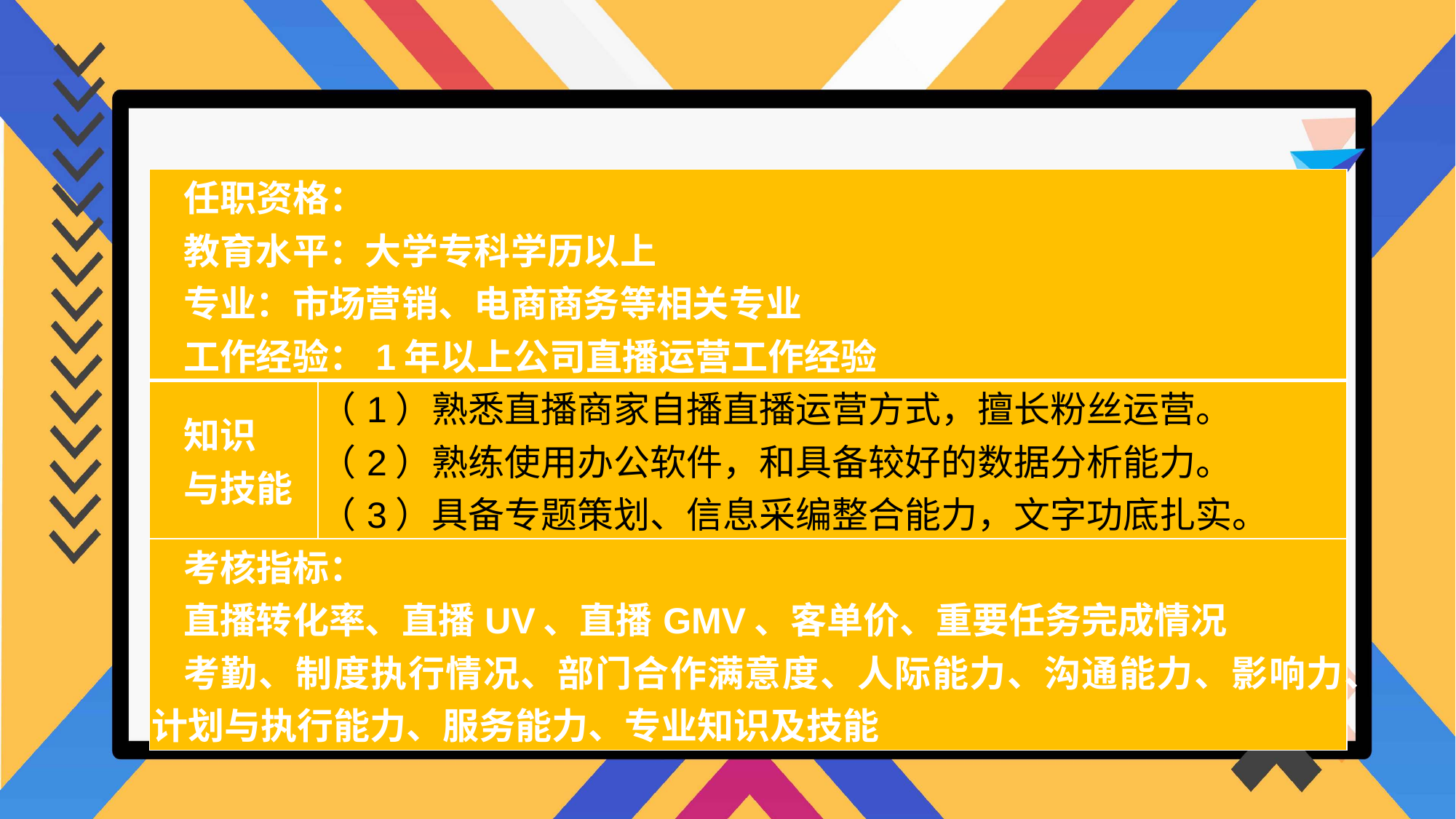

| 任职资格： 教育水平：大学专科学历以上 专业：市场营销、电商商务等相关专业 工作经验：1年以上公司直播运营工作经验 |  |
| --- | --- |
| 知识 与技能 | （1）熟悉直播商家自播直播运营方式，擅长粉丝运营。 （2）熟练使用办公软件，和具备较好的数据分析能力。 （3）具备专题策划、信息采编整合能力，文字功底扎实。 |
| 考核指标： 直播转化率、直播UV、直播GMV、客单价、重要任务完成情况 考勤、制度执行情况、部门合作满意度、人际能力、沟通能力、影响力、计划与执行能力、服务能力、专业知识及技能 |  |